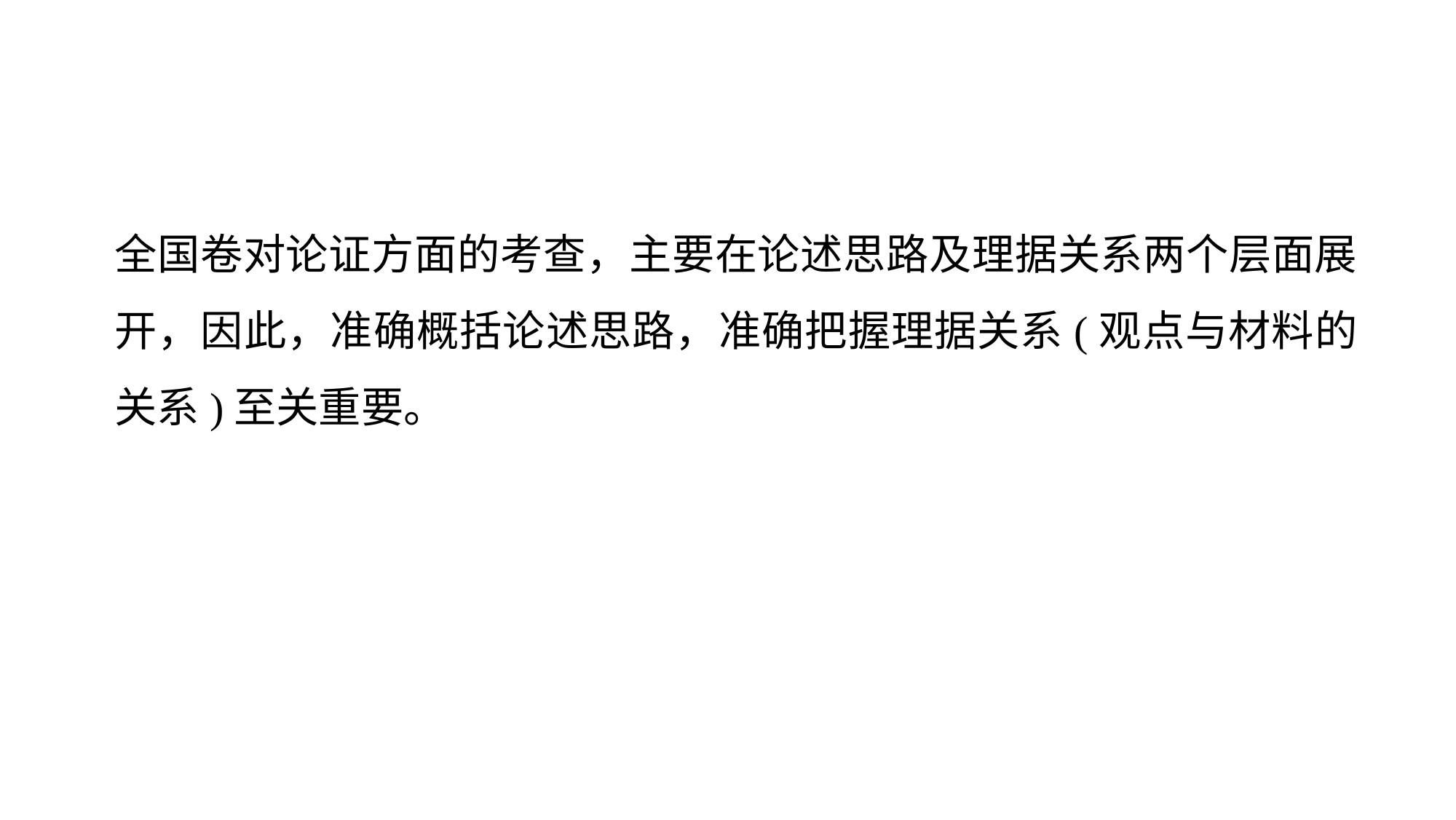

全国卷对论证方面的考查，主要在论述思路及理据关系两个层面展开，因此，准确概括论述思路，准确把握理据关系(观点与材料的关系)至关重要。